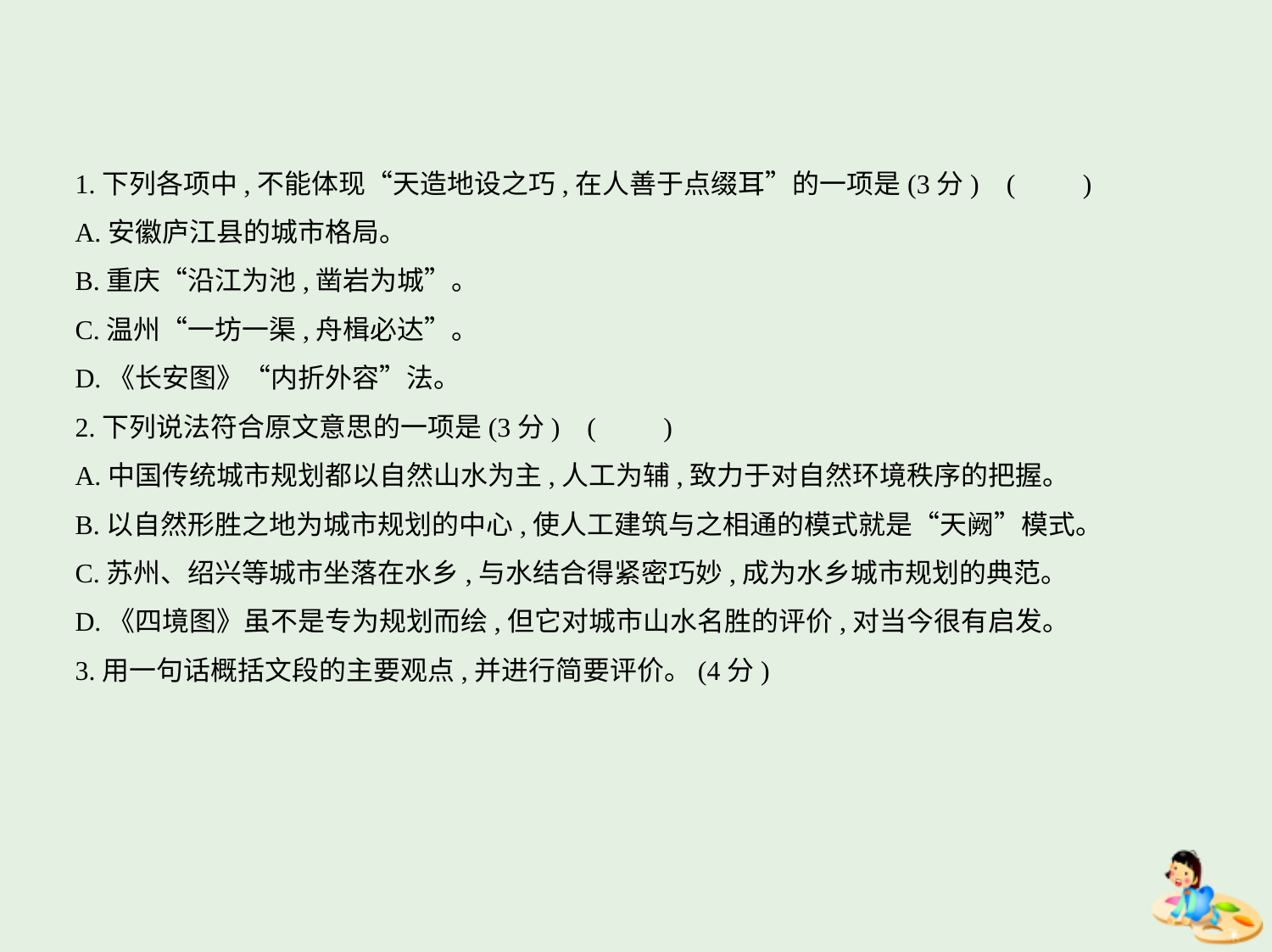

1.下列各项中,不能体现“天造地设之巧,在人善于点缀耳”的一项是(3分) (　　)
A.安徽庐江县的城市格局。
B.重庆“沿江为池,凿岩为城”。
C.温州“一坊一渠,舟楫必达”。
D.《长安图》“内折外容”法。
2.下列说法符合原文意思的一项是(3分) (　　)
A.中国传统城市规划都以自然山水为主,人工为辅,致力于对自然环境秩序的把握。
B.以自然形胜之地为城市规划的中心,使人工建筑与之相通的模式就是“天阙”模式。
C.苏州、绍兴等城市坐落在水乡,与水结合得紧密巧妙,成为水乡城市规划的典范。
D.《四境图》虽不是专为规划而绘,但它对城市山水名胜的评价,对当今很有启发。
3.用一句话概括文段的主要观点,并进行简要评价。(4分)